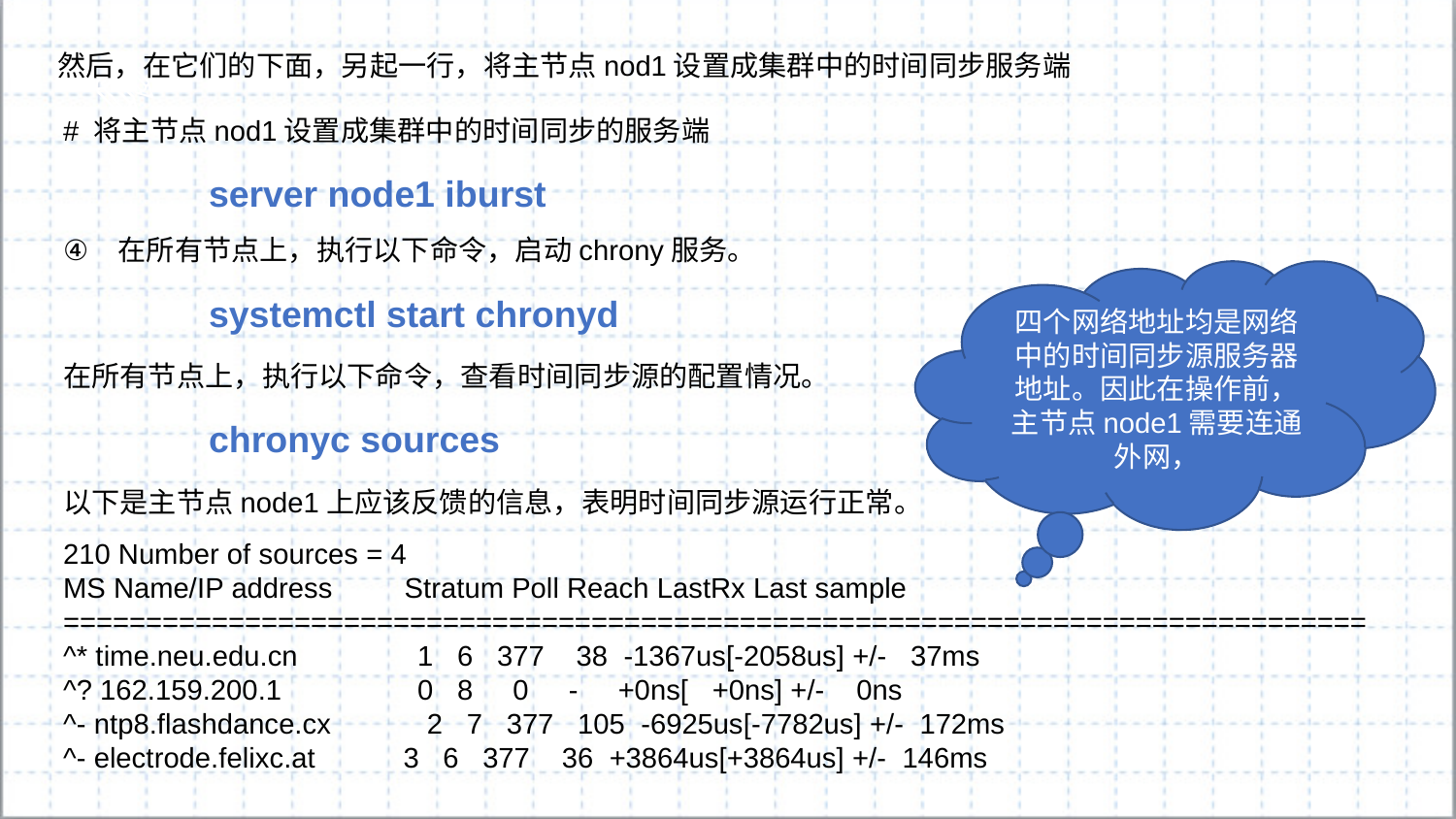

然后，在它们的下面，另起一行，将主节点nod1设置成集群中的时间同步服务端
# 将主节点nod1设置成集群中的时间同步的服务端
	server node1 iburst
在所有节点上，执行以下命令，启动chrony服务。
	systemctl start chronyd
在所有节点上，执行以下命令，查看时间同步源的配置情况。
 	chronyc sources
以下是主节点node1上应该反馈的信息，表明时间同步源运行正常。
四个网络地址均是网络中的时间同步源服务器地址。因此在操作前，主节点node1需要连通外网，
210 Number of sources = 4
MS Name/IP address         Stratum Poll Reach LastRx Last sample
===============================================================================
^* time.neu.edu.cn               1   6   377    38  -1367us[-2058us] +/-   37ms
^? 162.159.200.1                 0   8     0     -     +0ns[   +0ns] +/-    0ns
^- ntp8.flashdance.cx            2   7   377   105  -6925us[-7782us] +/-  172ms
^- electrode.felixc.at           3   6   377    36  +3864us[+3864us] +/-  146ms